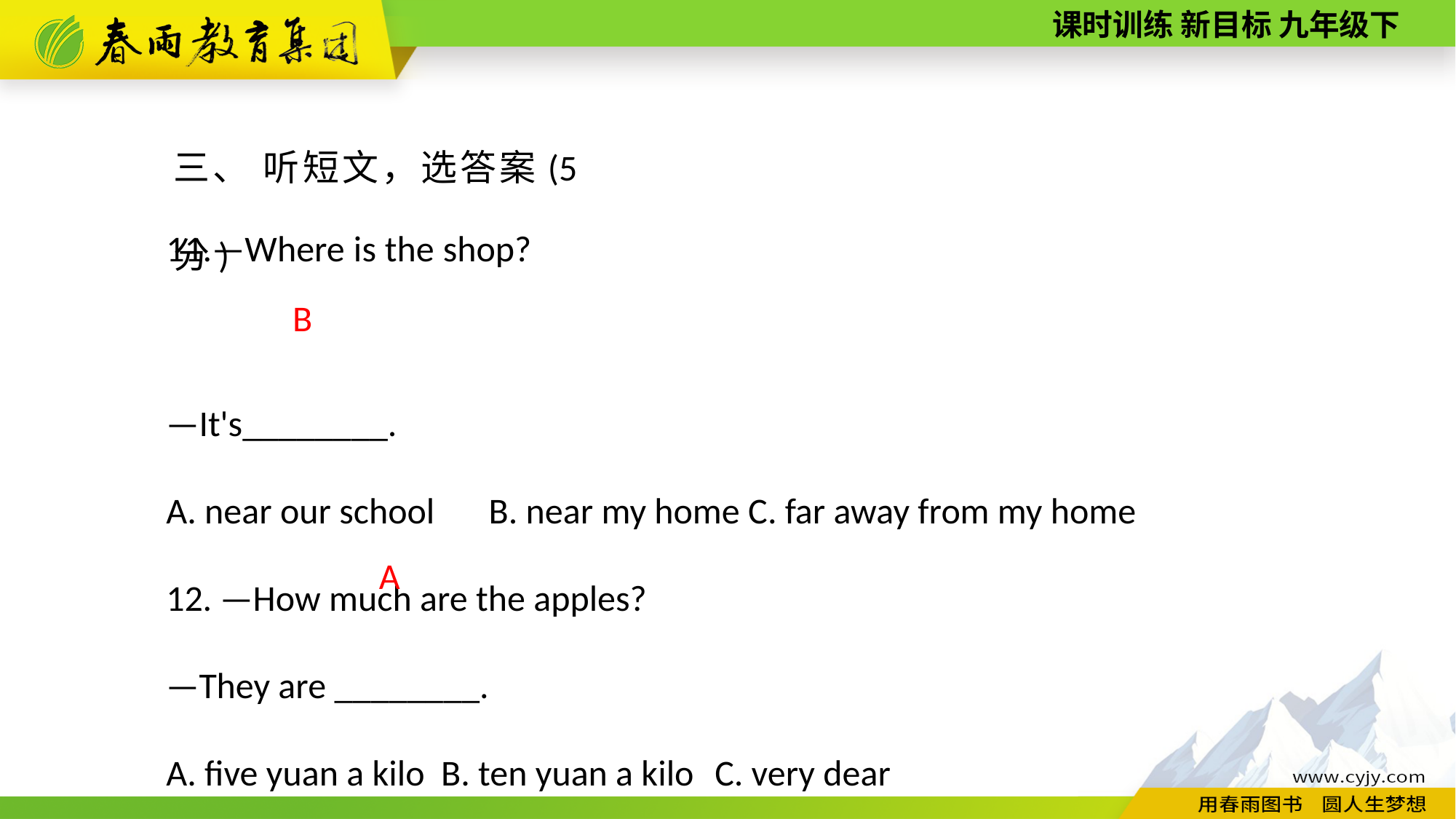

三、 听短文，选答案(5分)
11.—Where is the shop?
—It's________.
A. near our school　B. near my home C. far away from my home
12. —How much are the apples?
—They are ________.
A. five yuan a kilo  B. ten yuan a kilo   C. very dear
B
A